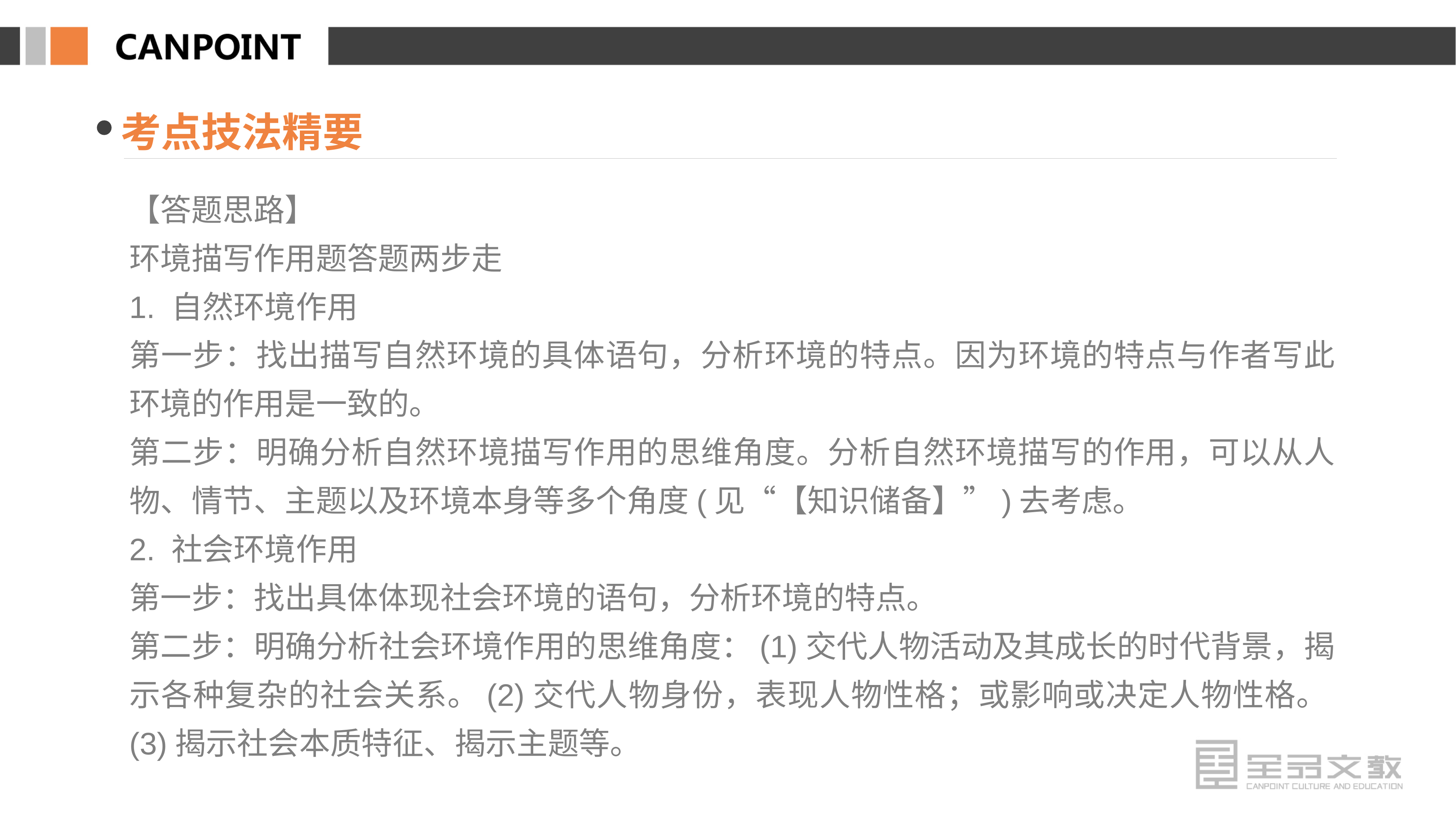

考点技法精要

【答题思路】
环境描写作用题答题两步走
1. 自然环境作用
第一步：找出描写自然环境的具体语句，分析环境的特点。因为环境的特点与作者写此环境的作用是一致的。
第二步：明确分析自然环境描写作用的思维角度。分析自然环境描写的作用，可以从人物、情节、主题以及环境本身等多个角度(见“【知识储备】”)去考虑。
2. 社会环境作用
第一步：找出具体体现社会环境的语句，分析环境的特点。
第二步：明确分析社会环境作用的思维角度：(1)交代人物活动及其成长的时代背景，揭示各种复杂的社会关系。(2)交代人物身份，表现人物性格；或影响或决定人物性格。(3)揭示社会本质特征、揭示主题等。